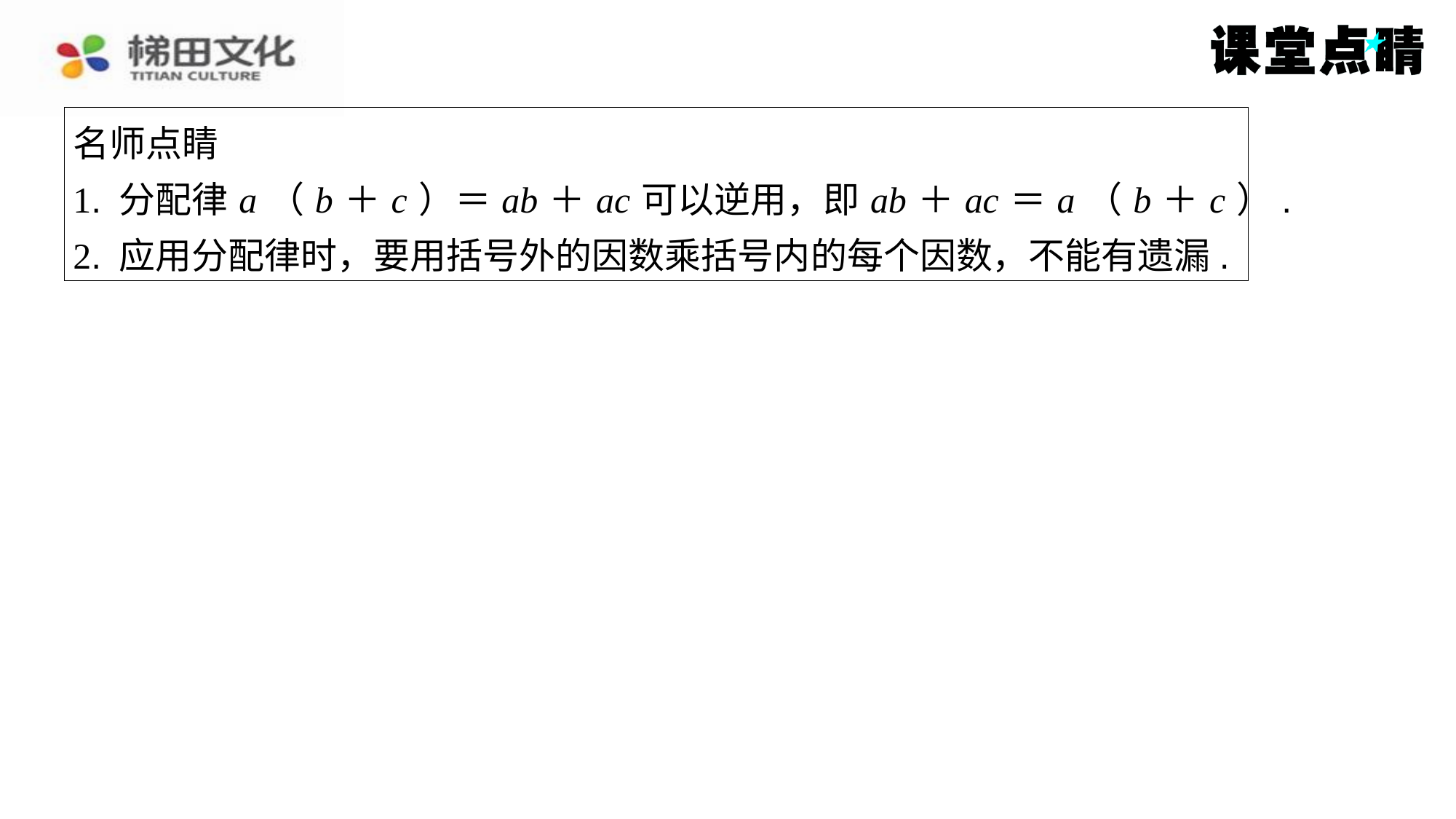

名师点睛
1. 分配律 a （ b ＋ c ）＝ ab ＋ ac 可以逆用，即 ab ＋ ac ＝ a （ b ＋ c ）.
2. 应用分配律时，要用括号外的因数乘括号内的每个因数，不能有遗漏.